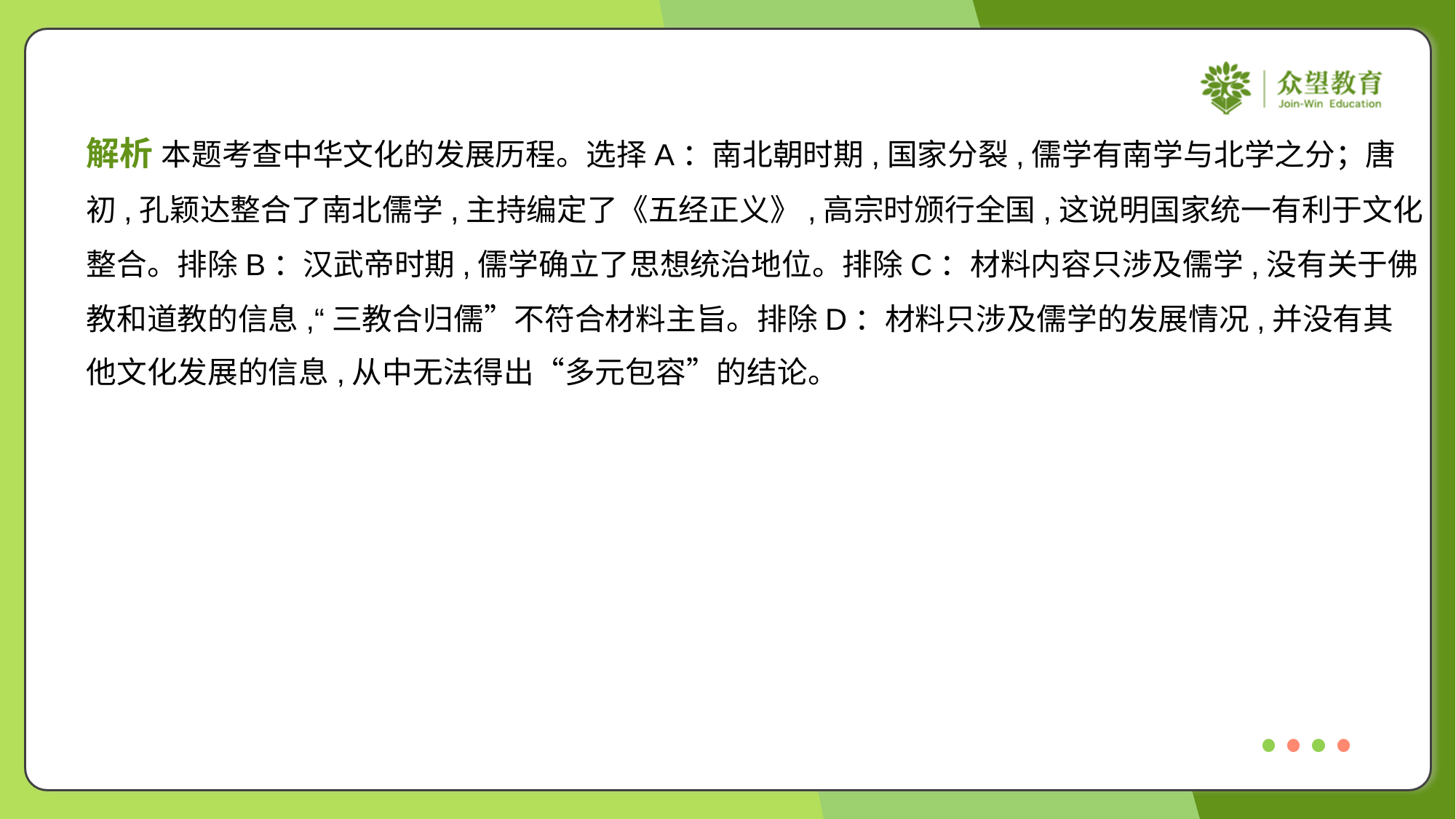

解析 本题考查中华文化的发展历程。选择A：南北朝时期,国家分裂,儒学有南学与北学之分；唐
初,孔颖达整合了南北儒学,主持编定了《五经正义》,高宗时颁行全国,这说明国家统一有利于文化
整合。排除B：汉武帝时期,儒学确立了思想统治地位。排除C：材料内容只涉及儒学,没有关于佛
教和道教的信息,“三教合归儒”不符合材料主旨。排除D：材料只涉及儒学的发展情况,并没有其
他文化发展的信息,从中无法得出“多元包容”的结论。